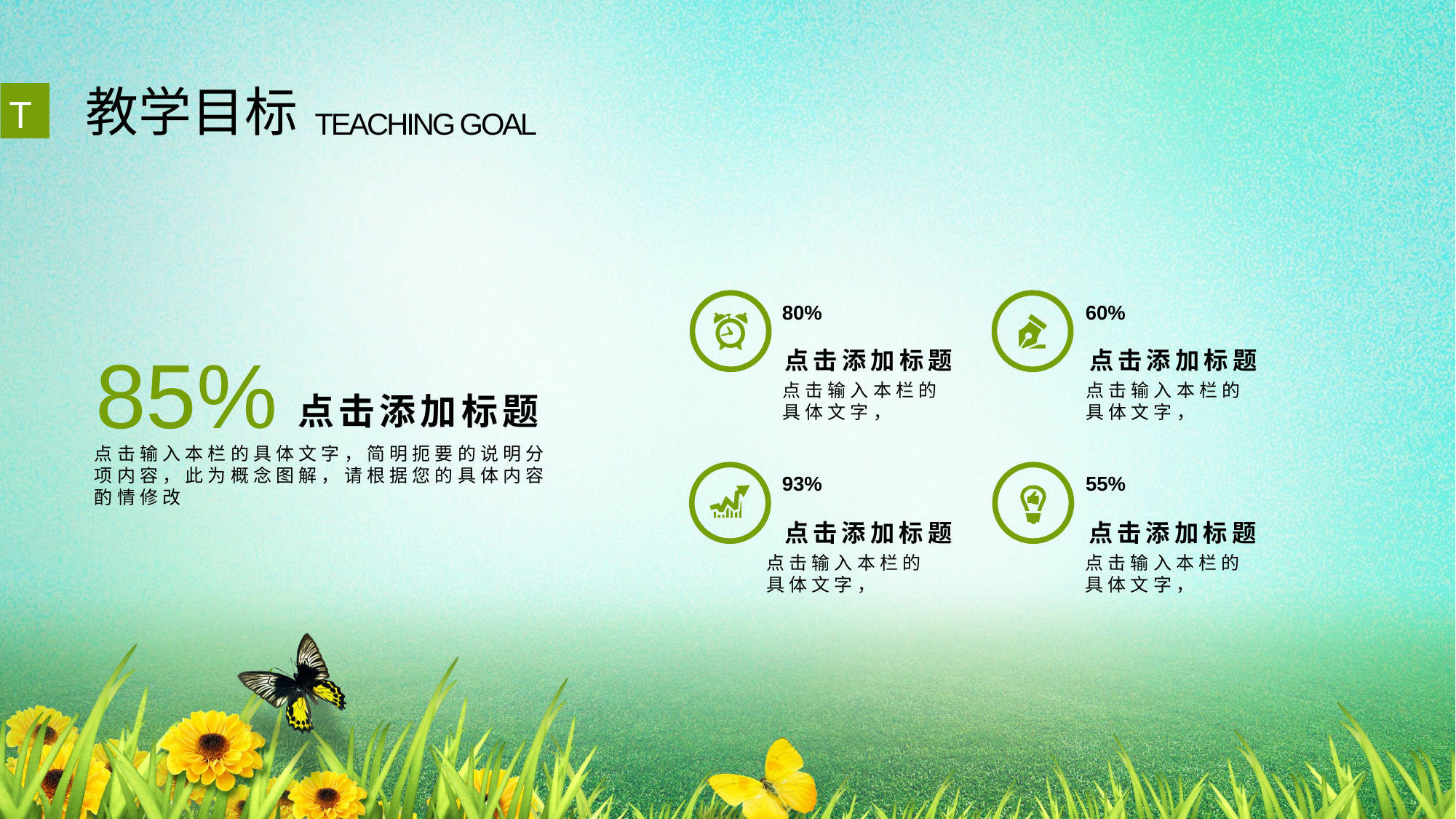

教学目标
TEACHING GOAL

T

80%

点击输入本栏的具体文字，
点击添加标题

60%

点击添加标题
点击输入本栏的具体文字，
85%
点击添加标题
点击输入本栏的具体文字，简明扼要的说明分项内容，此为概念图解，请根据您的具体内容酌情修改

55%

点击添加标题
点击输入本栏的具体文字，

93%

点击添加标题
点击输入本栏的具体文字，